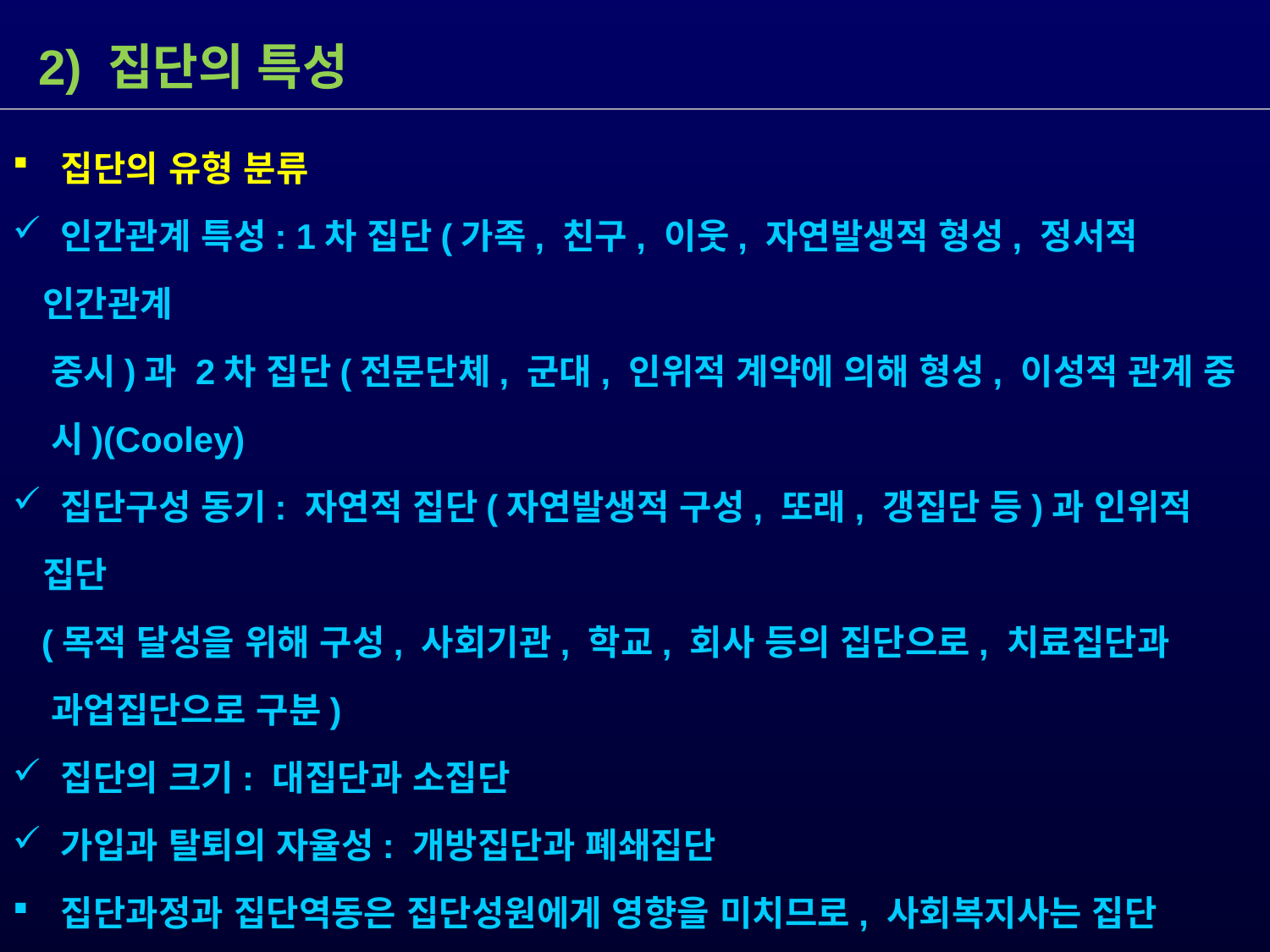

2) 집단의 특성

 집단의 유형 분류
 인간관계 특성: 1차 집단(가족, 친구, 이웃, 자연발생적 형성, 정서적 인간관계
   중시)과 2차 집단(전문단체, 군대, 인위적 계약에 의해 형성, 이성적 관계 중
   시)(Cooley)
 집단구성 동기: 자연적 집단(자연발생적 구성, 또래, 갱집단 등)과 인위적 집단
   (목적 달성을 위해 구성, 사회기관, 학교, 회사 등의 집단으로, 치료집단과
   과업집단으로 구분)
 집단의 크기: 대집단과 소집단
 가입과 탈퇴의 자율성: 개방집단과 폐쇄집단
 집단과정과 집단역동은 집단성원에게 영향을 미치므로, 사회복지사는 집단
   목적, 집단지도력, 의사소통, 상호작용, 집단결속력, 집단 내의 사회통제 기제,
   집단문화, 집단발달을 이해해야 함(교재 4부 21장 소집단이론 참조)